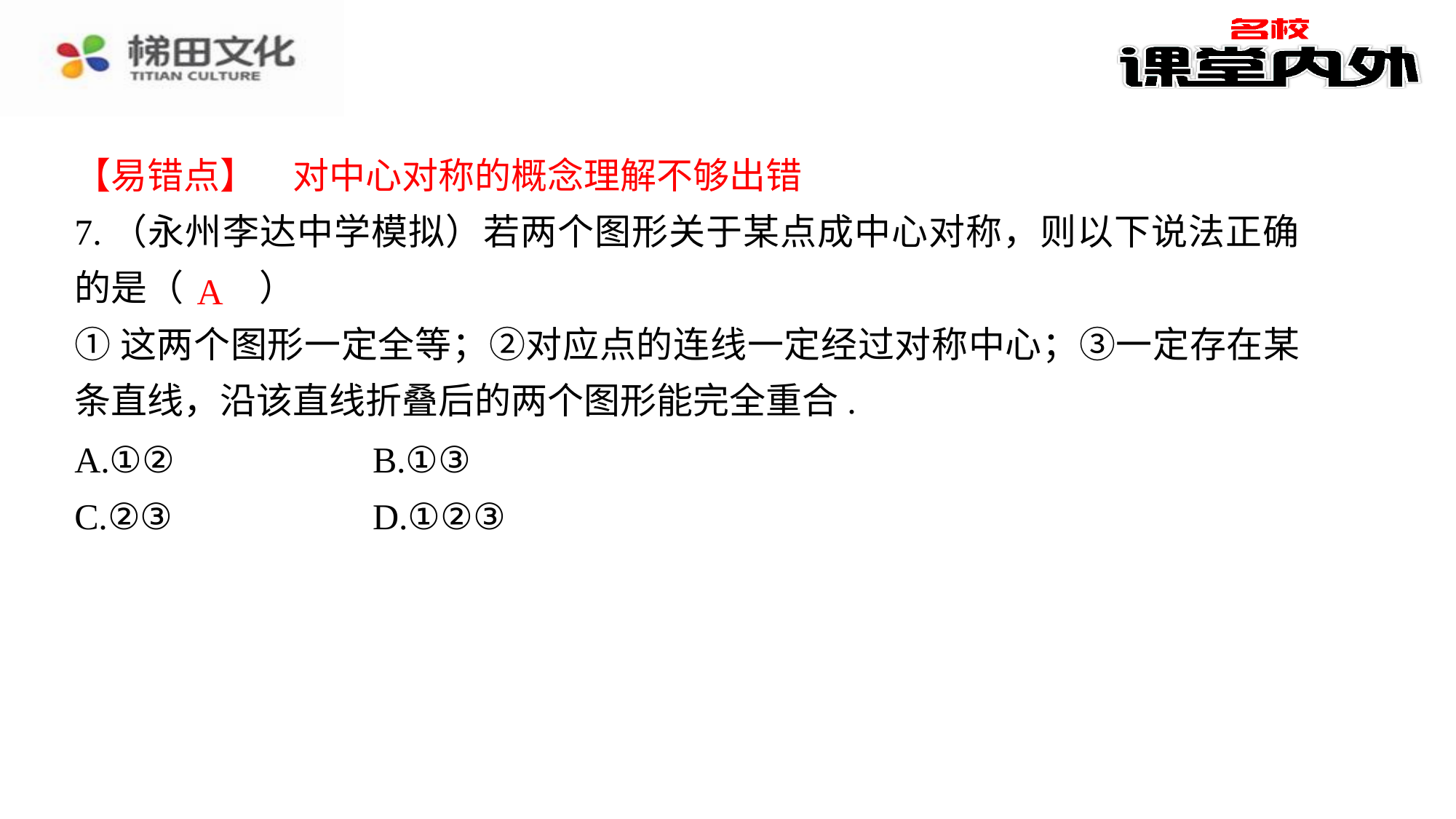

【易错点】　对中心对称的概念理解不够出错
7.（永州李达中学模拟）若两个图形关于某点成中心对称，则以下说法正确的是（　A　）
①这两个图形一定全等；②对应点的连线一定经过对称中心；③一定存在某条直线，沿该直线折叠后的两个图形能完全重合.
A
| A.①② | B.①③ |
| --- | --- |
| C.②③ | D.①②③ |